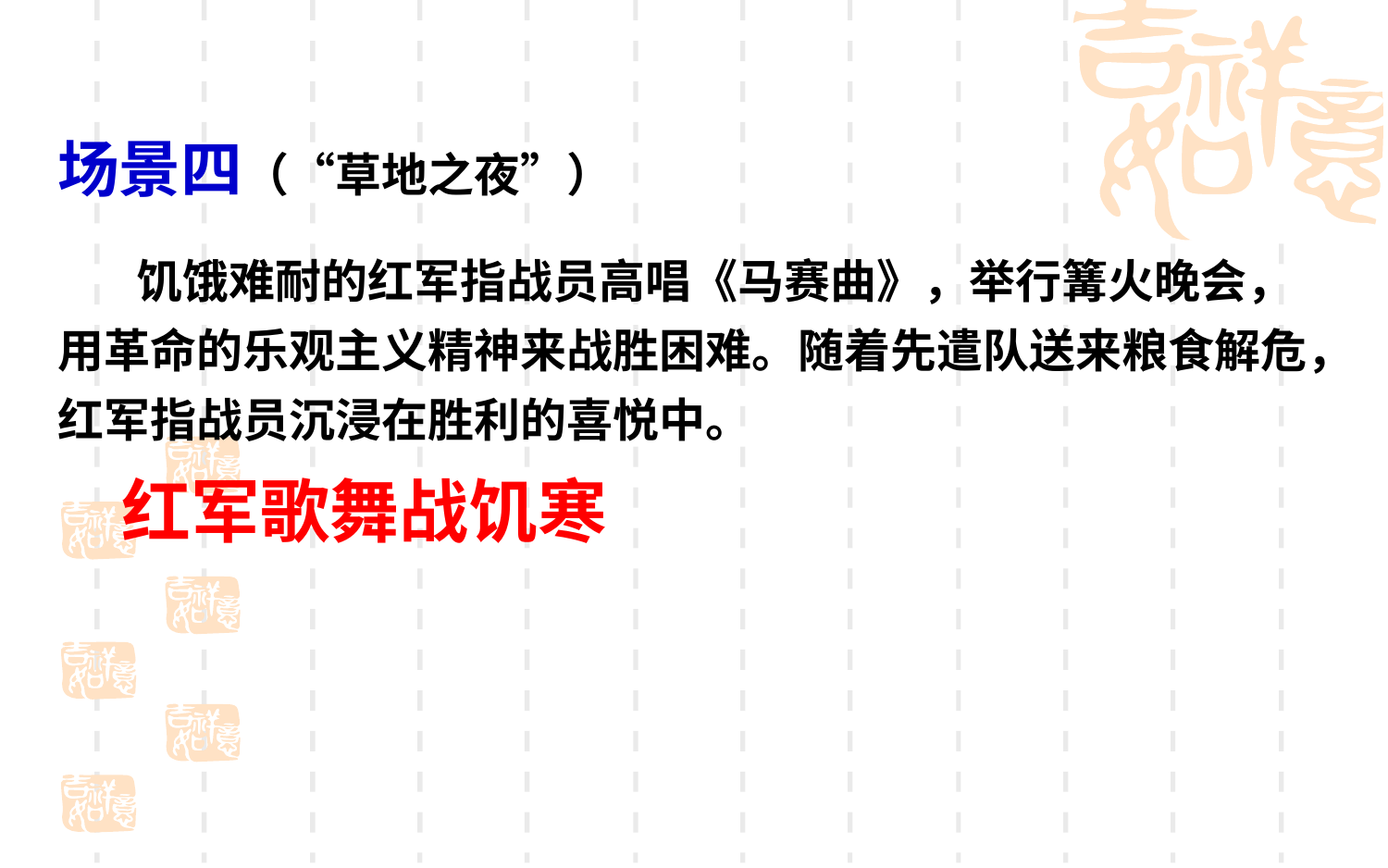

场景四（“草地之夜”）
         饥饿难耐的红军指战员高唱《马赛曲》，举行篝火晚会，用革命的乐观主义精神来战胜困难。随着先遣队送来粮食解危，红军指战员沉浸在胜利的喜悦中。
   红军歌舞战饥寒